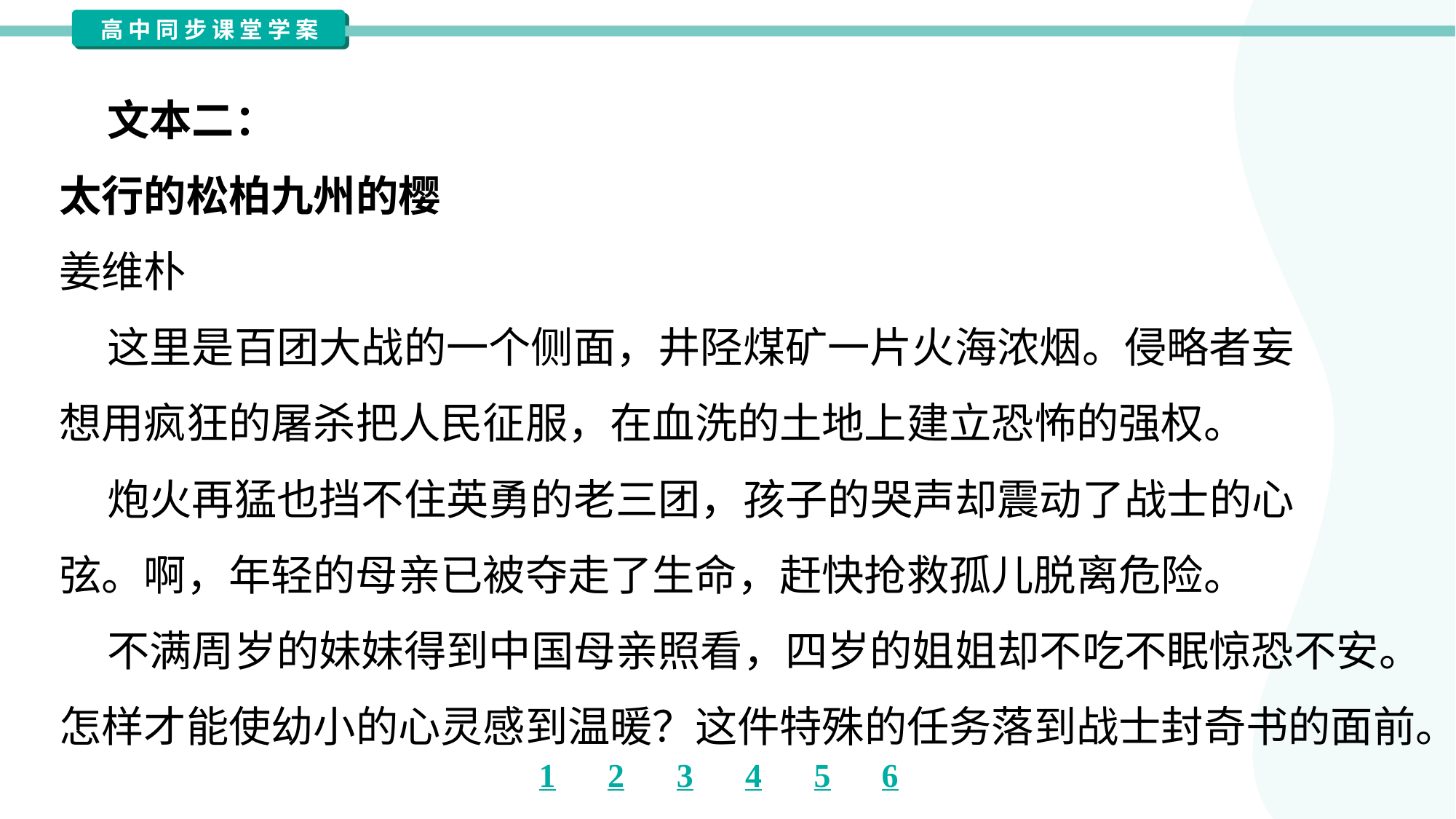

文本二：
太行的松柏九州的樱
姜维朴
    这里是百团大战的一个侧面，井陉煤矿一片火海浓烟。侵略者妄
想用疯狂的屠杀把人民征服，在血洗的土地上建立恐怖的强权。
    炮火再猛也挡不住英勇的老三团，孩子的哭声却震动了战士的心
弦。啊，年轻的母亲已被夺走了生命，赶快抢救孤儿脱离危险。
    不满周岁的妹妹得到中国母亲照看，四岁的姐姐却不吃不眠惊恐不安。
怎样才能使幼小的心灵感到温暖？这件特殊的任务落到战士封奇书的面前。